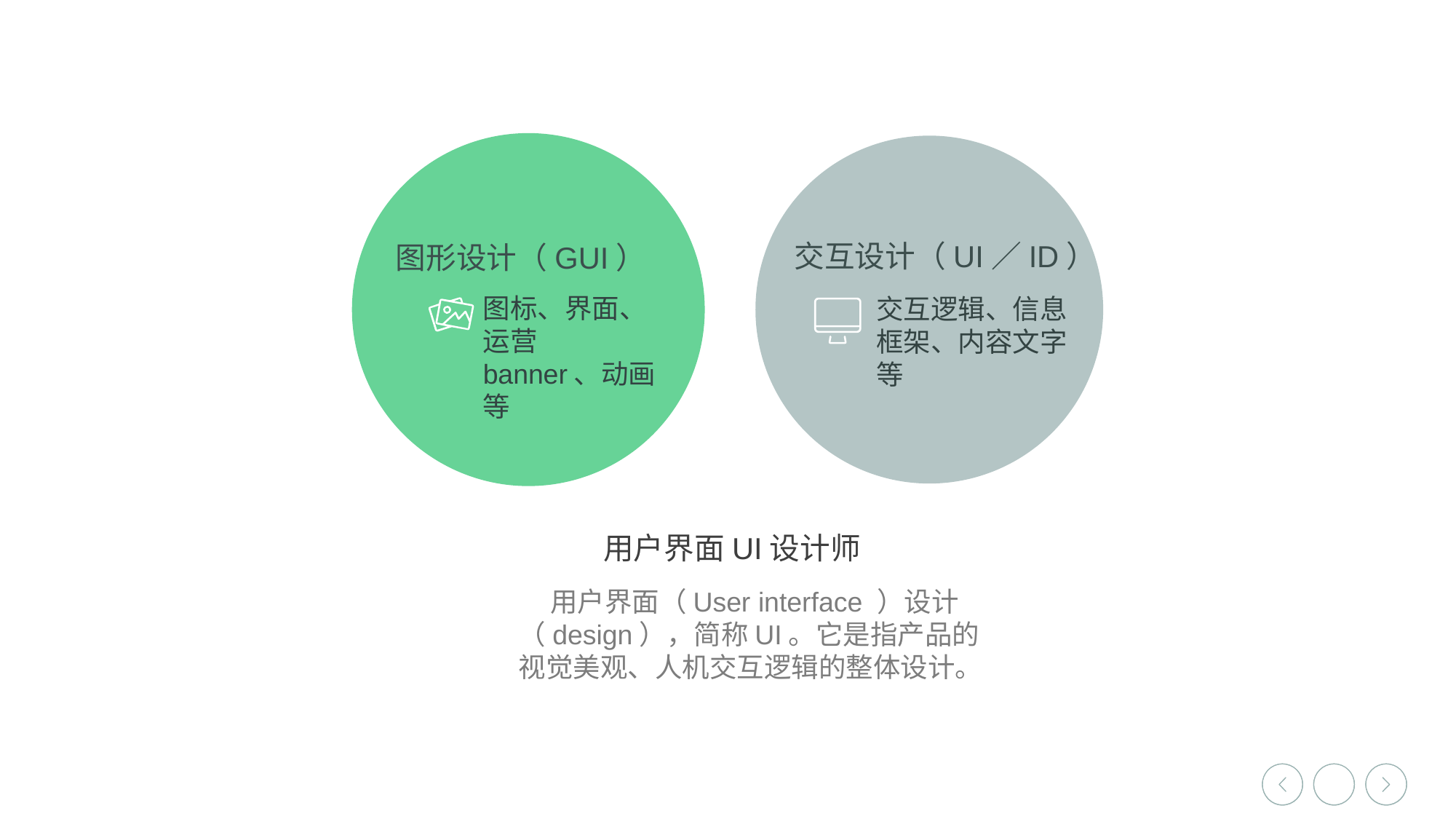

图形设计（GUI）
图标、界面、运营banner、动画等

交互设计（UI／ID）
交互逻辑、信息框架、内容文字等

用户界面UI设计师
    用户界面（User interface ）设计（design），简称UI。它是指产品的视觉美观、人机交互逻辑的整体设计。
55